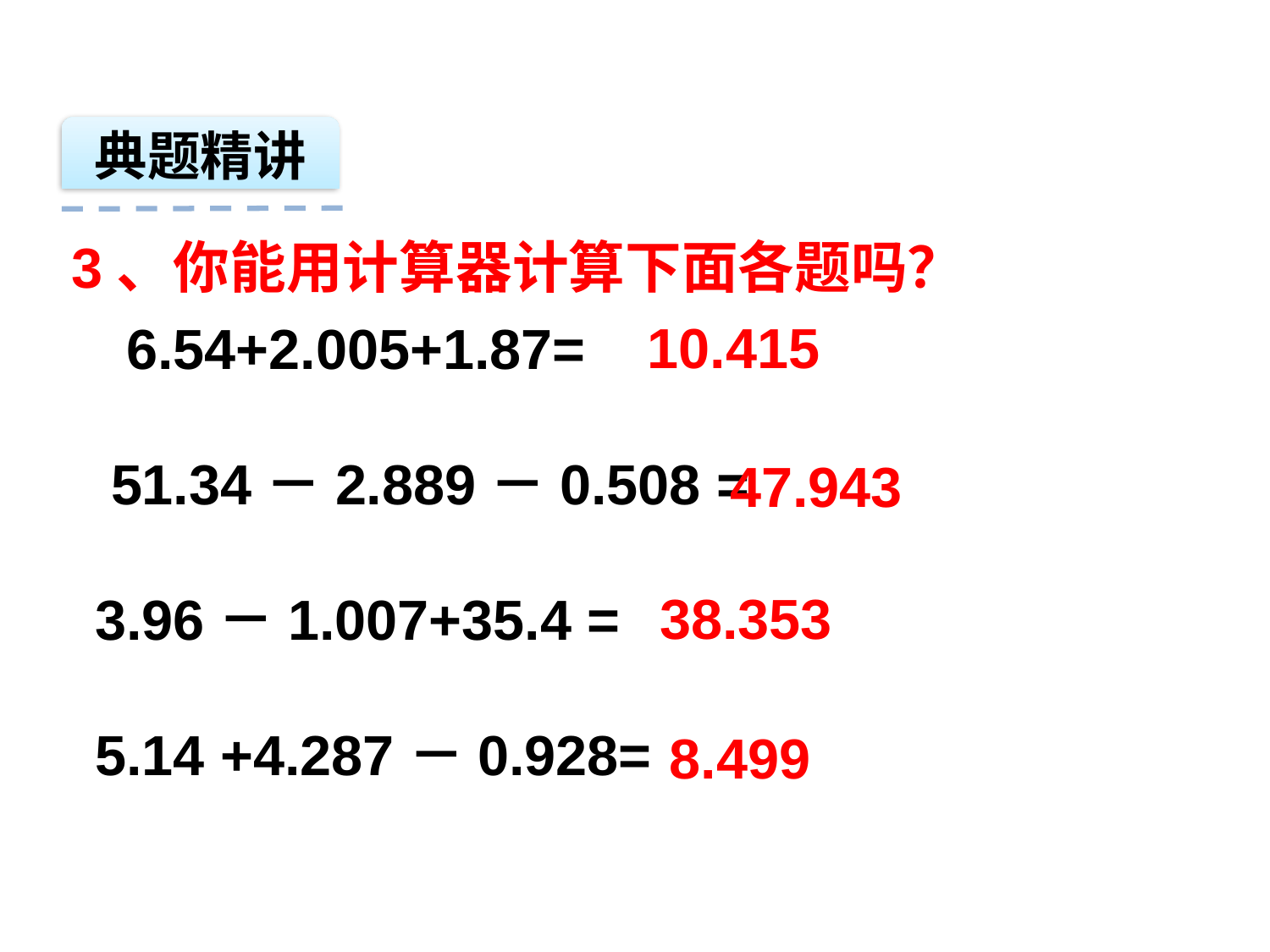

典题精讲
3、你能用计算器计算下面各题吗？
10.415
  6.54+2.005+1.87=

 51.34－2.889－0.508 =

3.96－1.007+35.4 =

5.14 +4.287－0.928=
47.943
38.353
8.499